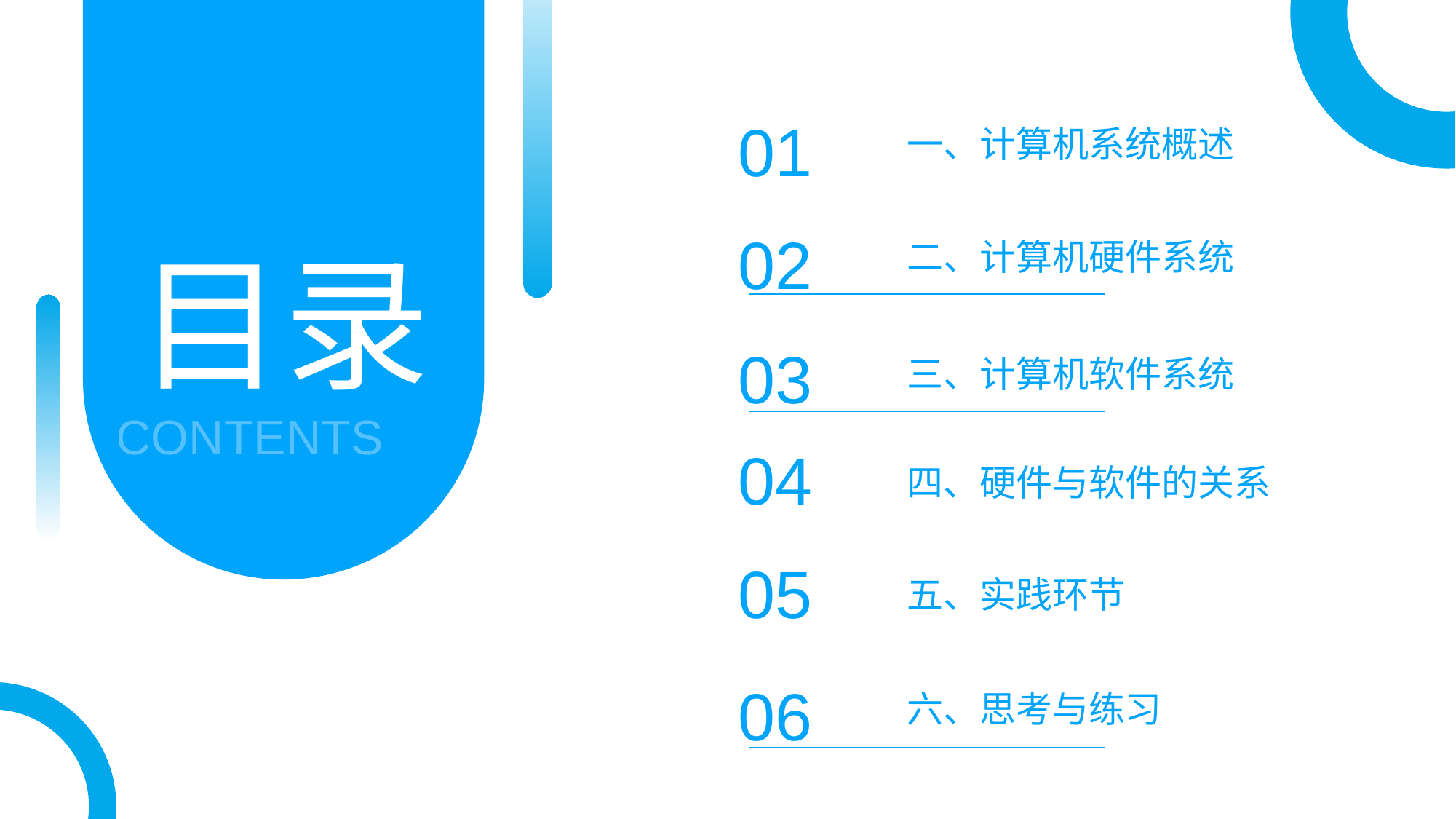

01
一、计算机系统概述

02
目录
二、计算机硬件系统

03
三、计算机软件系统
CONTENTS

04
四、硬件与软件的关系

05
五、实践环节

06

六、思考与练习